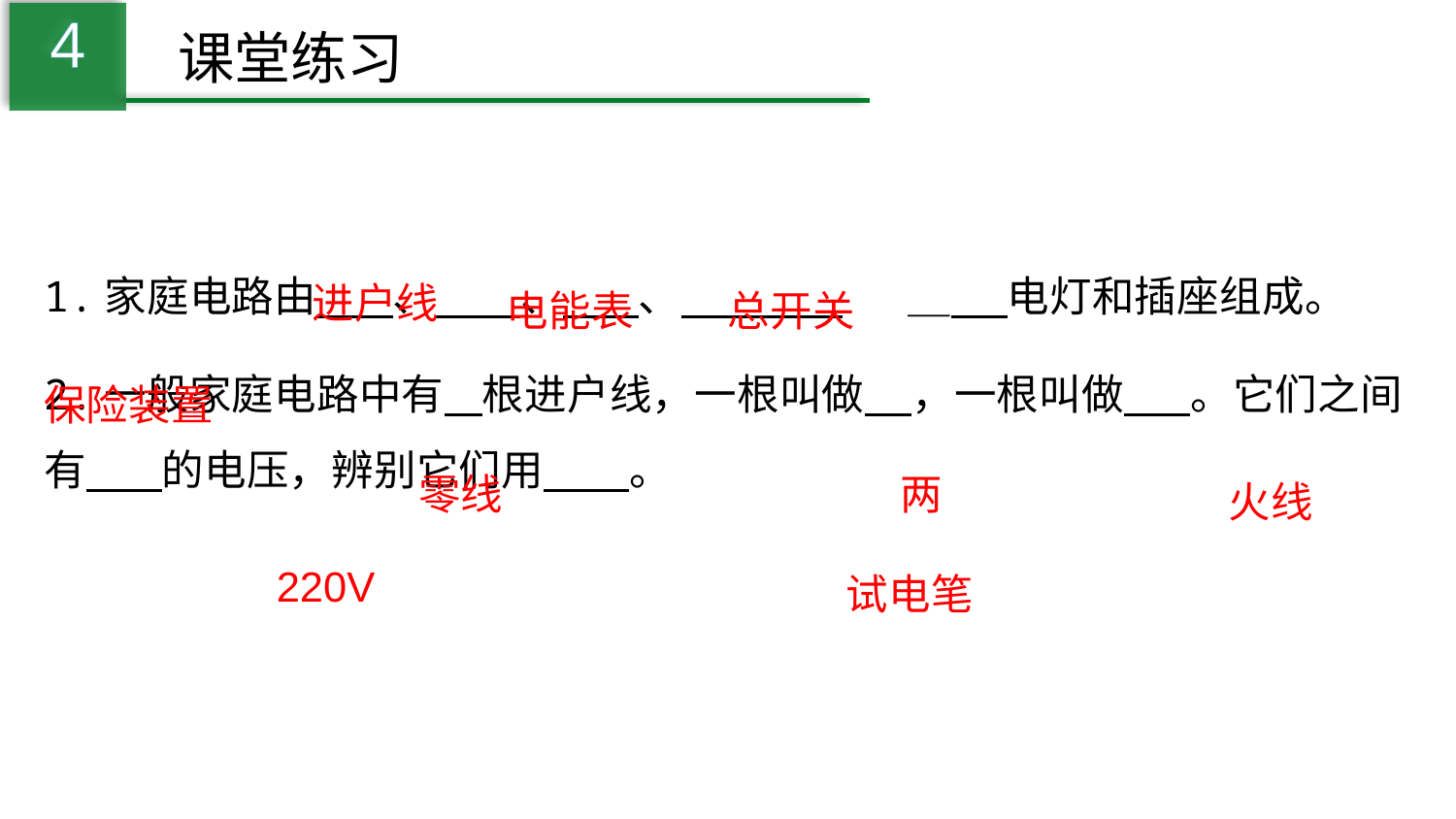

4
课堂练习

1.家庭电路由        、         、        、                        ＿      电灯和插座组成。
2.一般家庭电路中有    根进户线，一根叫做     ，一根叫做       。它们之间有        的电压，辨别它们用         。
进户线
电能表
总开关
保险装置
零线
两
火线
220V
试电笔